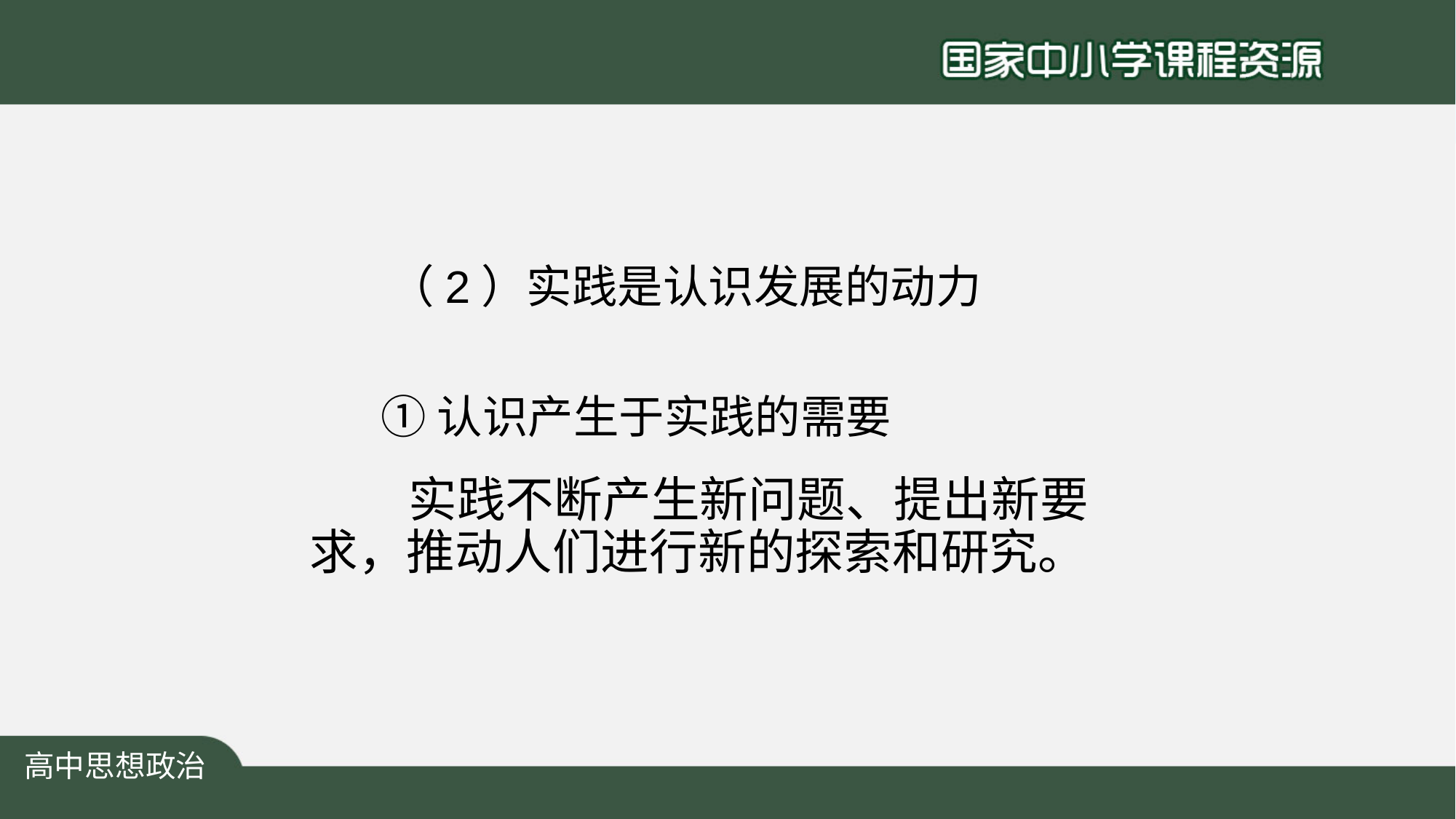

# （2）实践是认识发展的动力

       ①认识产生于实践的需要

        实践不断产生新问题、提出新要求，推动人们进行新的探索和研究。